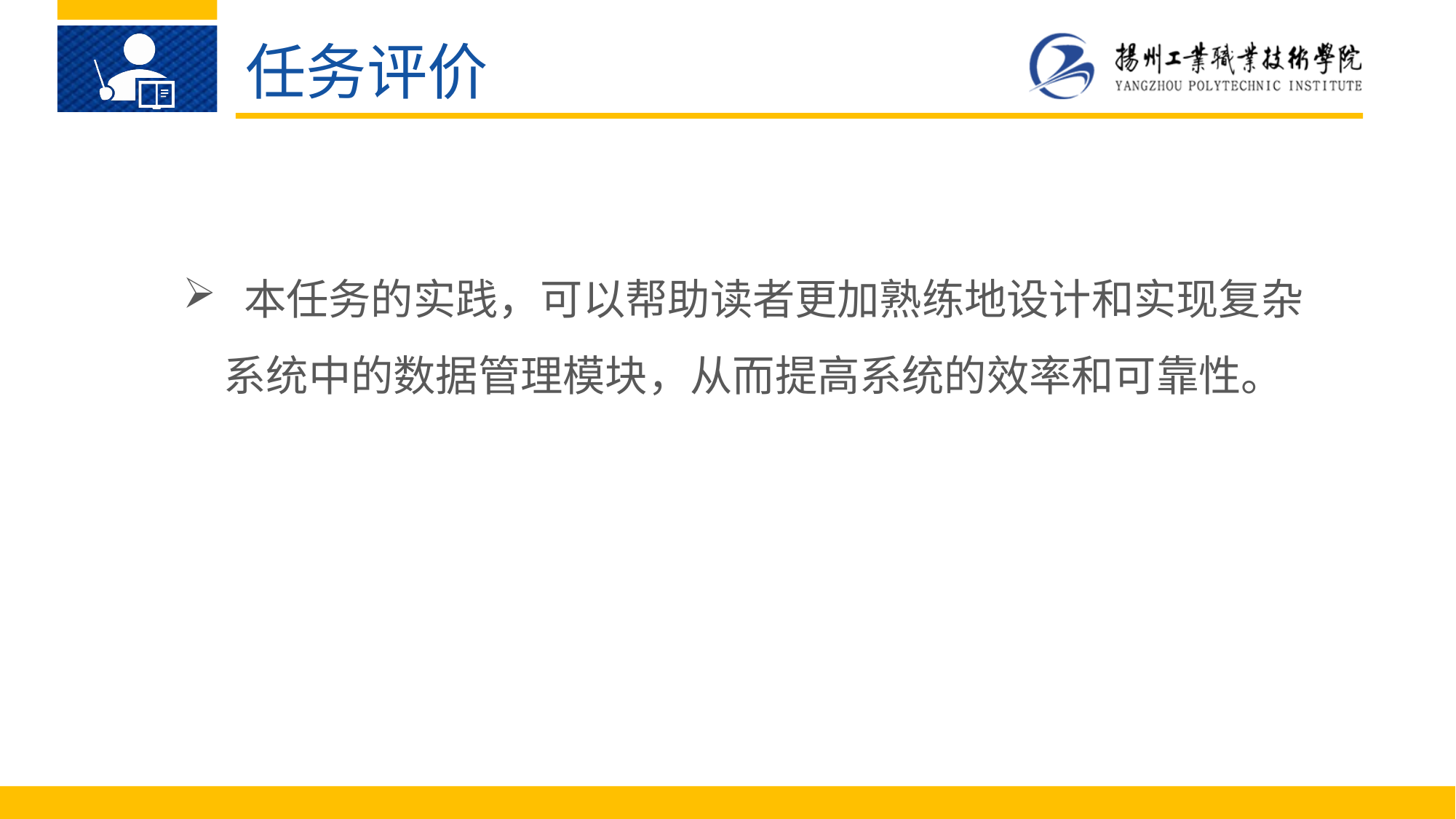

任务评价
 本任务的实践，可以帮助读者更加熟练地设计和实现复杂系统中的数据管理模块，从而提高系统的效率和可靠性。